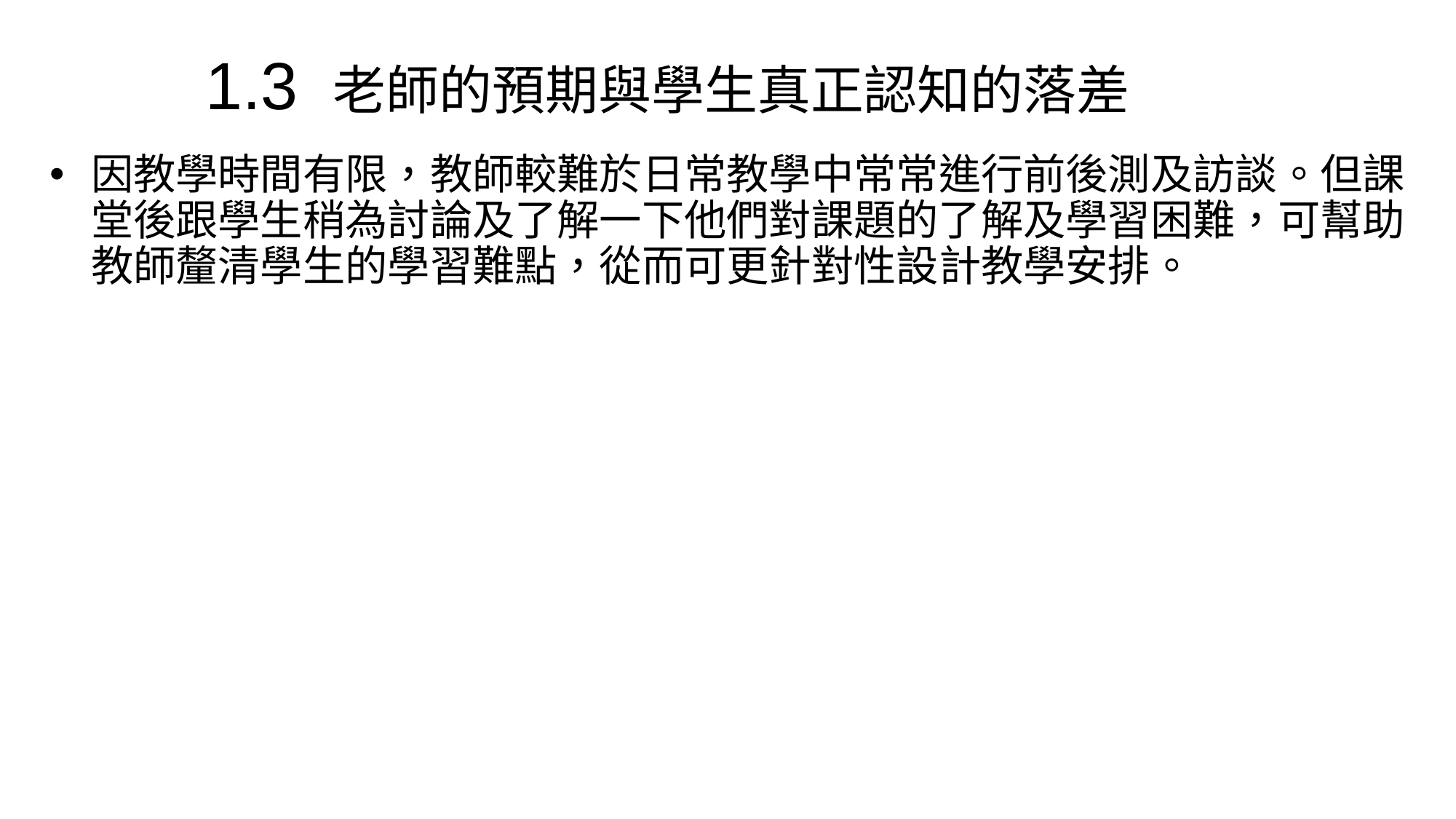

# 1.3 老師的預期與學生真正認知的落差
因教學時間有限，教師較難於日常教學中常常進行前後測及訪談。但課堂後跟學生稍為討論及了解一下他們對課題的了解及學習困難，可幫助教師釐清學生的學習難點，從而可更針對性設計教學安排。